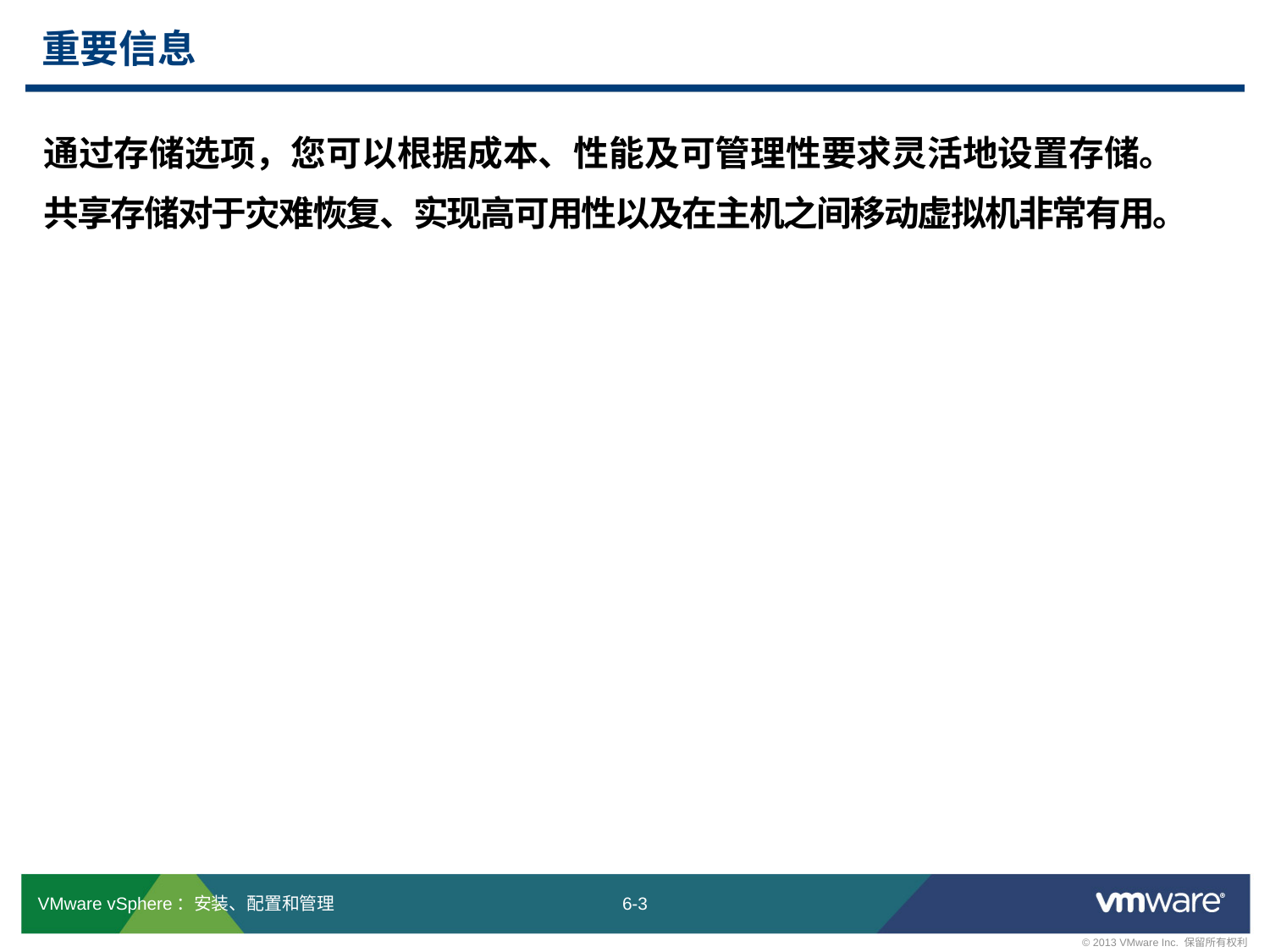

# 重要信息
通过存储选项，您可以根据成本、性能及可管理性要求灵活地设置存储。
共享存储对于灾难恢复、实现高可用性以及在主机之间移动虚拟机非常有用。